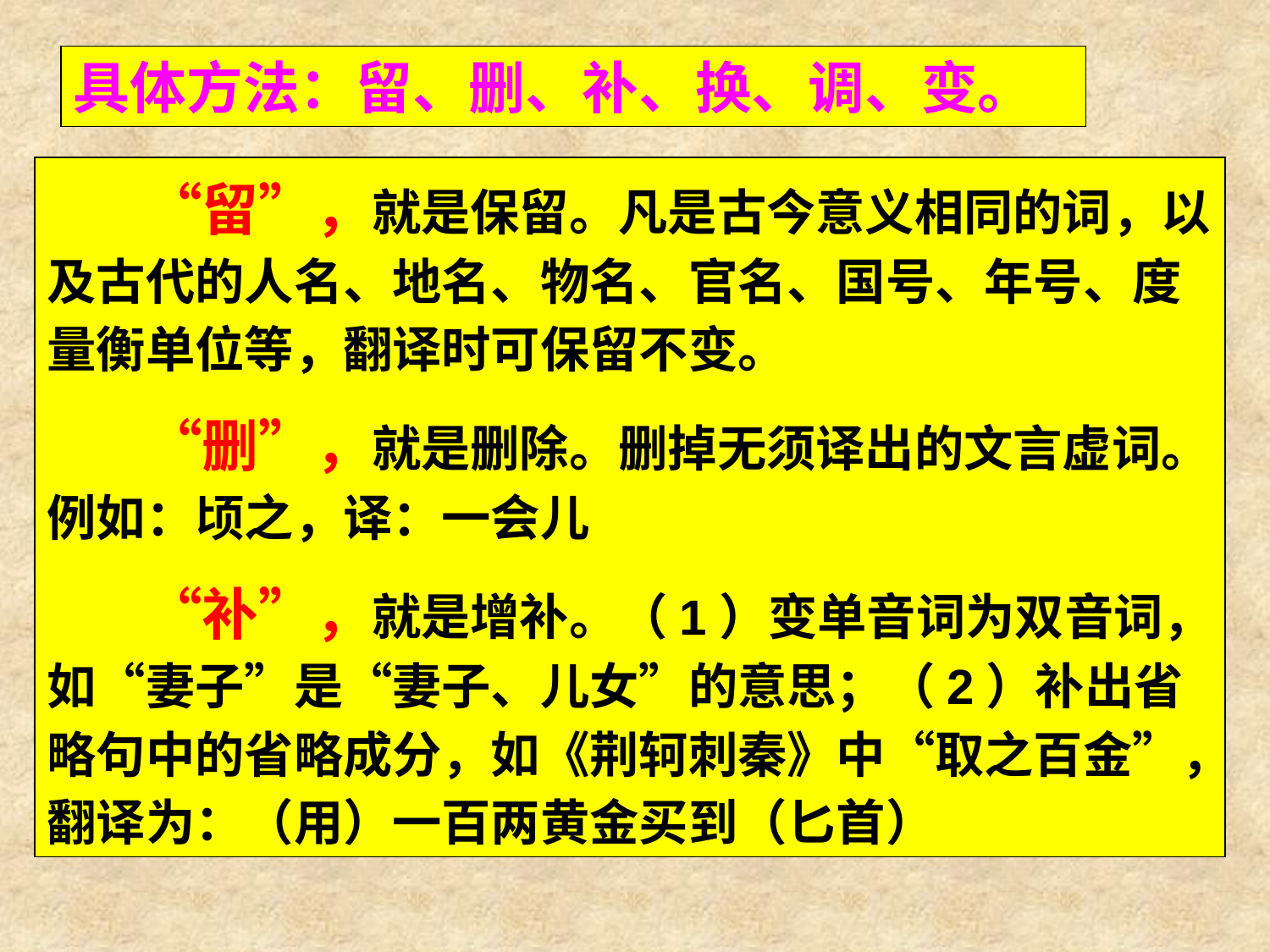

具体方法：留、删、补、换、调、变。
　　“留”，就是保留。凡是古今意义相同的词，以及古代的人名、地名、物名、官名、国号、年号、度量衡单位等，翻译时可保留不变。
　　“删”，就是删除。删掉无须译出的文言虚词。例如：顷之，译：一会儿
　　“补”，就是增补。（1）变单音词为双音词，如“妻子”是“妻子、儿女”的意思；（2）补出省略句中的省略成分，如《荆轲刺秦》中“取之百金”，翻译为：（用）一百两黄金买到（匕首）